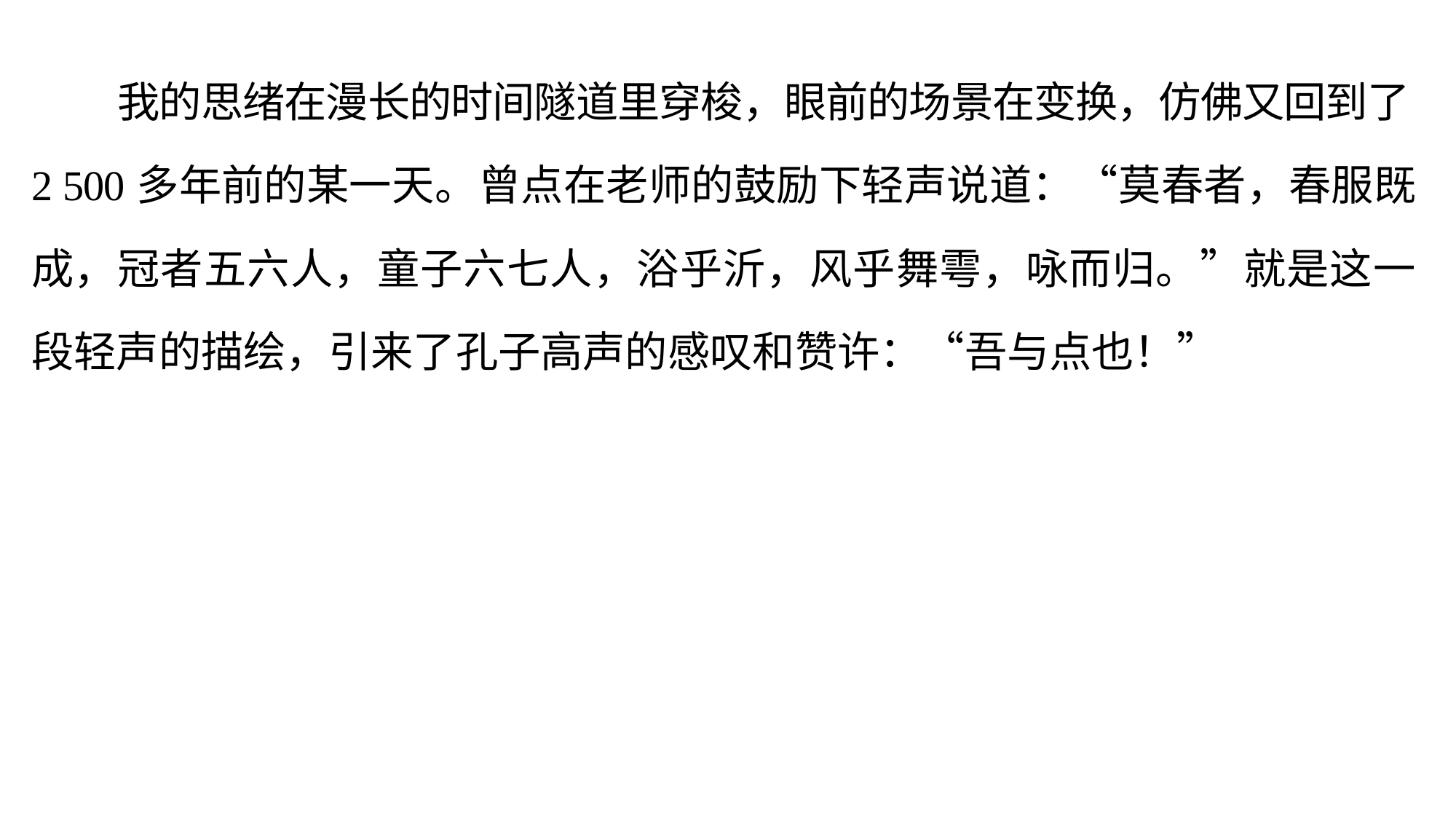

我的思绪在漫长的时间隧道里穿梭，眼前的场景在变换，仿佛又回到了2 500多年前的某一天。曾点在老师的鼓励下轻声说道：“莫春者，春服既成，冠者五六人，童子六七人，浴乎沂，风乎舞雩，咏而归。”就是这一段轻声的描绘，引来了孔子高声的感叹和赞许：“吾与点也！”